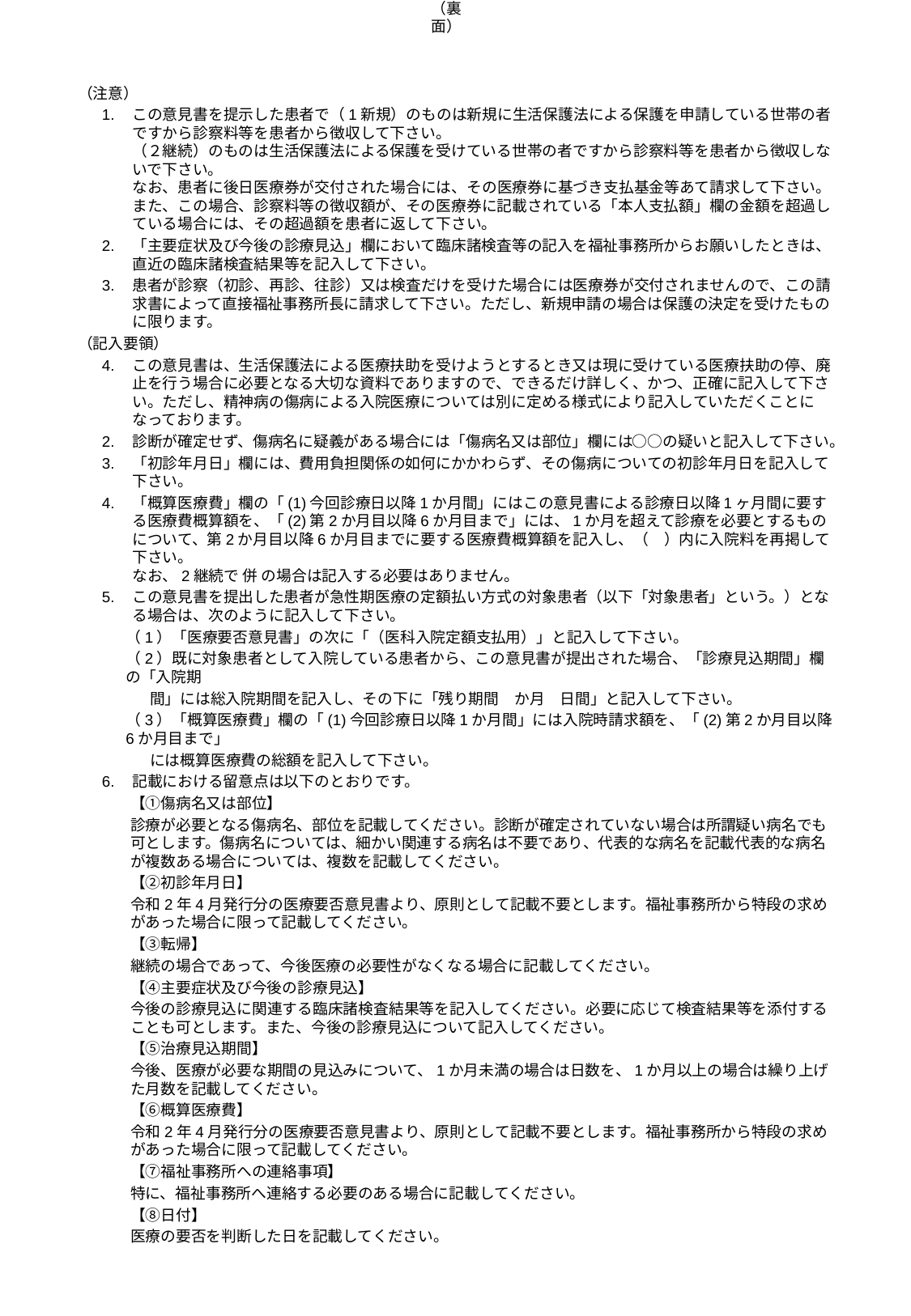

（裏面）
（注意）
この意見書を提示した患者で（1新規）のものは新規に生活保護法による保護を申請している世帯の者ですから診察料等を患者から徴収して下さい。
（２継続）のものは生活保護法による保護を受けている世帯の者ですから診察料等を患者から徴収しないで下さい。
なお、患者に後日医療券が交付された場合には、その医療券に基づき支払基金等あて請求して下さい。
また、この場合、診察料等の徴収額が、その医療券に記載されている「本人支払額」欄の金額を超過している場合には、その超過額を患者に返して下さい。
「主要症状及び今後の診療見込」欄において臨床諸検査等の記入を福祉事務所からお願いしたときは、直近の臨床諸検査結果等を記入して下さい。
患者が診察（初診、再診、往診）又は検査だけを受けた場合には医療券が交付されませんので、この請求書によって直接福祉事務所長に請求して下さい。ただし、新規申請の場合は保護の決定を受けたものに限ります。
（記入要領）
この意見書は、生活保護法による医療扶助を受けようとするとき又は現に受けている医療扶助の停、廃止を行う場合に必要となる大切な資料でありますので、できるだけ詳しく、かつ、正確に記入して下さい。ただし、精神病の傷病による入院医療については別に定める様式により記入していただくことになっております。
診断が確定せず、傷病名に疑義がある場合には「傷病名又は部位」欄には○○の疑いと記入して下さい。
「初診年月日」欄には、費用負担関係の如何にかかわらず、その傷病についての初診年月日を記入して下さい。
「概算医療費」欄の「(1)今回診療日以降1か月間」にはこの意見書による診療日以降1ヶ月間に要する医療費概算額を、「(2)第2か月目以降6か月目まで」には、1か月を超えて診療を必要とするものについて、第2か月目以降6か月目までに要する医療費概算額を記入し、（　）内に入院料を再掲して下さい。
なお、2継続で 併 の場合は記入する必要はありません。
この意見書を提出した患者が急性期医療の定額払い方式の対象患者（以下「対象患者」という。）となる場合は、次のように記入して下さい。
（1）「医療要否意見書」の次に「（医科入院定額支払用）」と記入して下さい。
（2）既に対象患者として入院している患者から、この意見書が提出された場合、「診療見込期間」欄の「入院期
間」には総入院期間を記入し、その下に「残り期間　か月　日間」と記入して下さい。
（3）「概算医療費」欄の「(1)今回診療日以降1か月間」には入院時請求額を、「(2)第2か月目以降6か月目まで」
には概算医療費の総額を記入して下さい。
記載における留意点は以下のとおりです。
【①傷病名又は部位】
診療が必要となる傷病名、部位を記載してください。診断が確定されていない場合は所謂疑い病名でも可とします。傷病名については、細かい関連する病名は不要であり、代表的な病名を記載代表的な病名が複数ある場合については、複数を記載してください。
【②初診年月日】
令和2年4月発行分の医療要否意見書より、原則として記載不要とします。福祉事務所から特段の求めがあった場合に限って記載してください。
【③転帰】
継続の場合であって、今後医療の必要性がなくなる場合に記載してください。
【④主要症状及び今後の診療見込】
今後の診療見込に関連する臨床諸検査結果等を記入してください。必要に応じて検査結果等を添付することも可とします。また、今後の診療見込について記入してください。
【⑤治療見込期間】
今後、医療が必要な期間の見込みについて、1か月未満の場合は日数を、1か月以上の場合は繰り上げた月数を記載してください。
【⑥概算医療費】
令和2年4月発行分の医療要否意見書より、原則として記載不要とします。福祉事務所から特段の求めがあった場合に限って記載してください。
【⑦福祉事務所への連絡事項】
特に、福祉事務所へ連絡する必要のある場合に記載してください。
【⑧日付】
医療の要否を判断した日を記載してください。